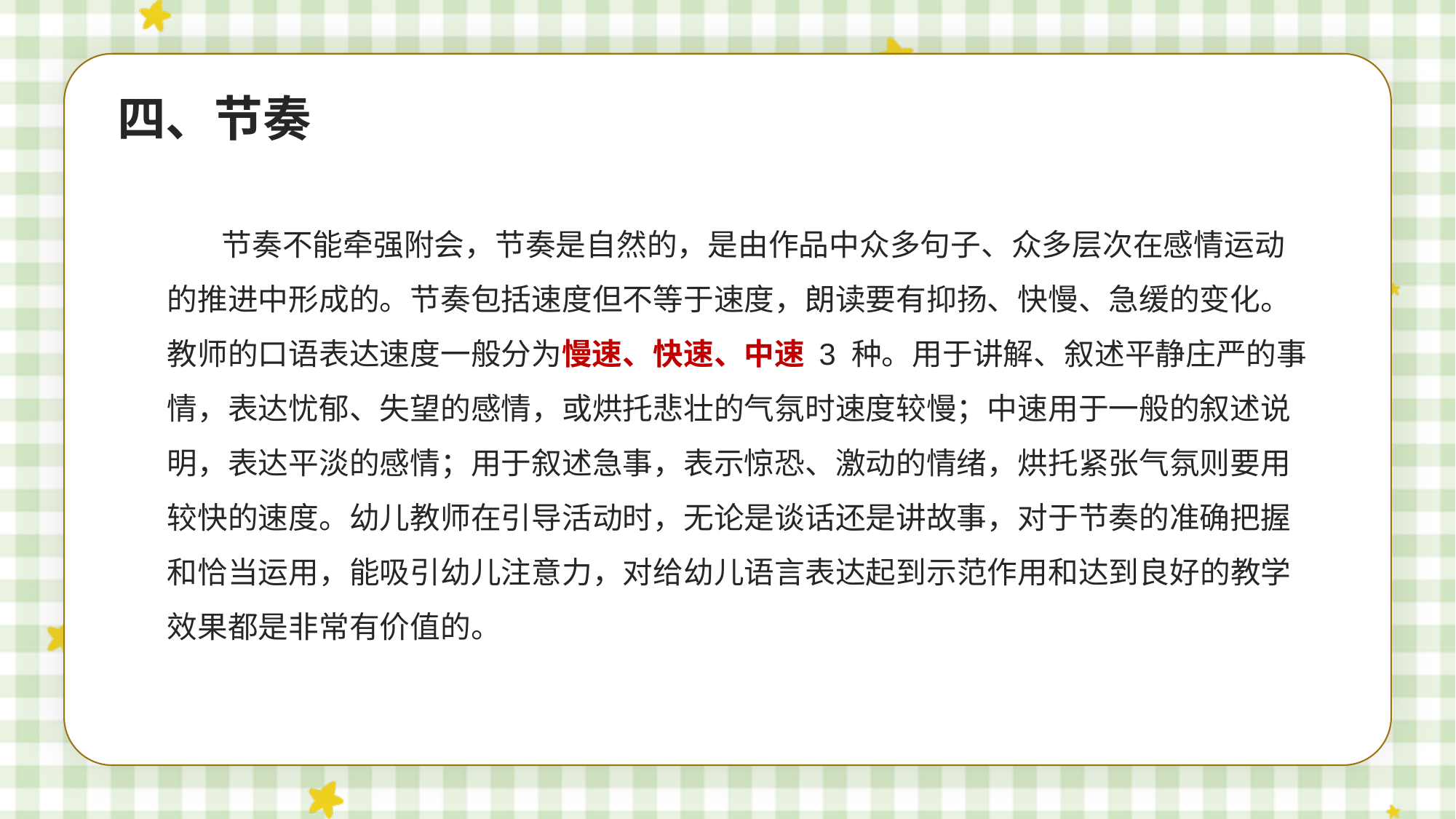

四、节奏
节奏不能牵强附会，节奏是自然的，是由作品中众多句子、众多层次在感情运动的推进中形成的。节奏包括速度但不等于速度，朗读要有抑扬、快慢、急缓的变化。教师的口语表达速度一般分为慢速、快速、中速 3 种。用于讲解、叙述平静庄严的事情，表达忧郁、失望的感情，或烘托悲壮的气氛时速度较慢；中速用于一般的叙述说明，表达平淡的感情；用于叙述急事，表示惊恐、激动的情绪，烘托紧张气氛则要用较快的速度。幼儿教师在引导活动时，无论是谈话还是讲故事，对于节奏的准确把握和恰当运用，能吸引幼儿注意力，对给幼儿语言表达起到示范作用和达到良好的教学效果都是非常有价值的。